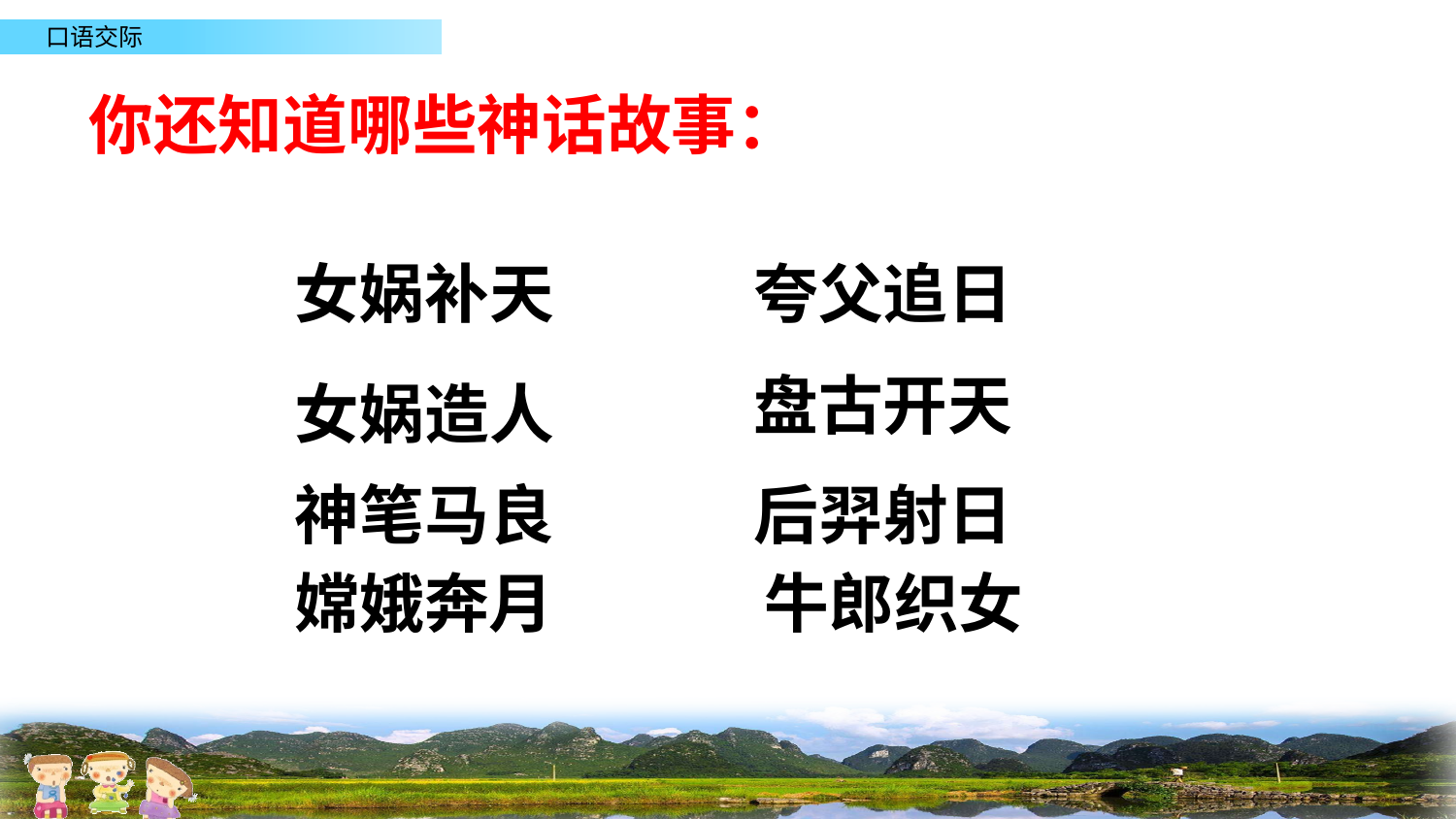

你还知道哪些神话故事：
女娲补天
夸父追日

盘古开天
女娲造人
神笔马良
后羿射日
嫦娥奔月
牛郎织女